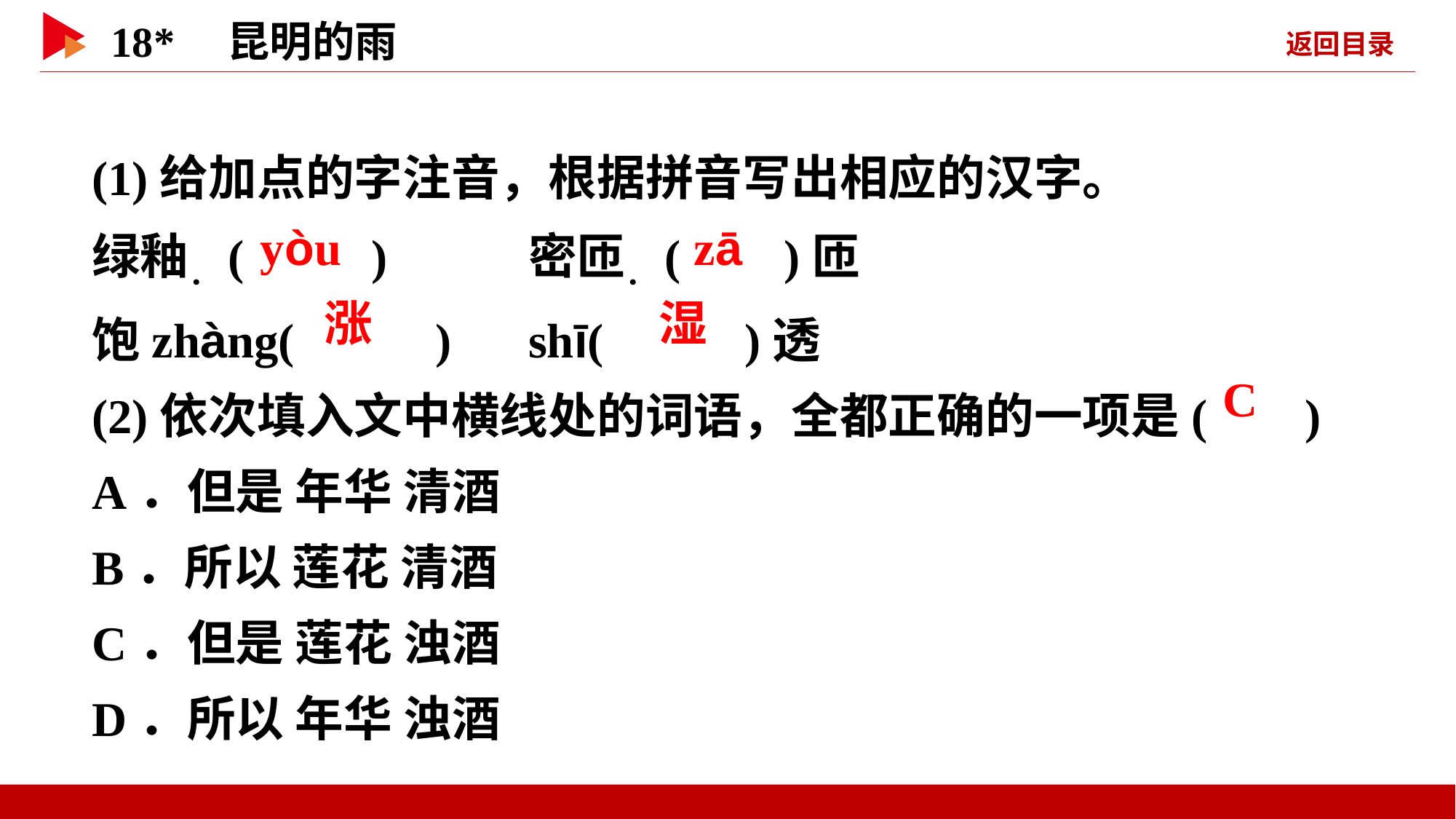

(1)给加点的字注音，根据拼音写出相应的汉字。
绿釉．(          )    	密匝．(        )匝
饱zhàng(      )     	shī(      )透
(2)依次填入文中横线处的词语，全都正确的一项是(        )
A．但是 年华 清酒
B．所以 莲花 清酒
C．但是 莲花 浊酒
D．所以 年华 浊酒
 yòu
 zā
   涨
   湿
   C